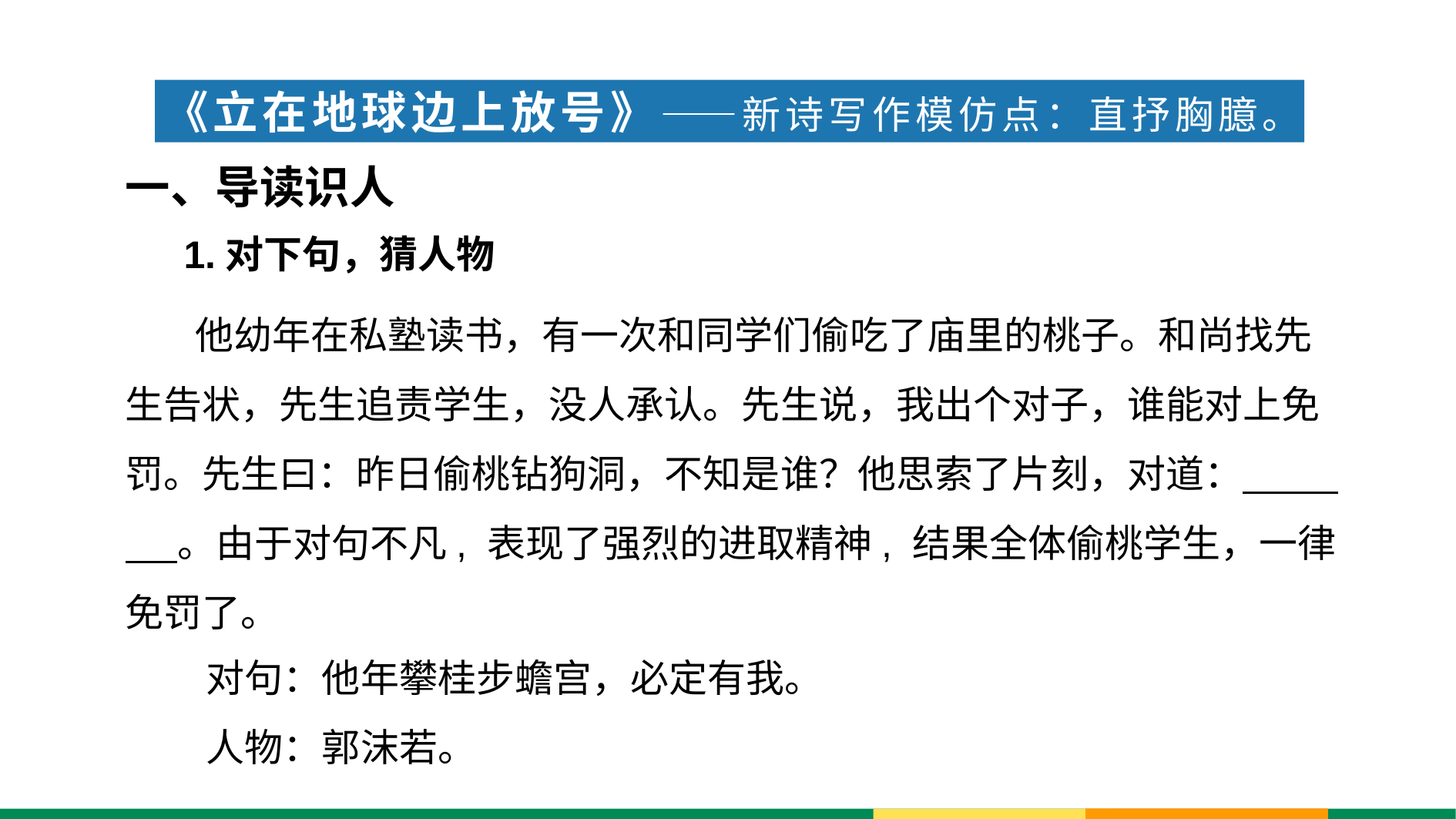

《立在地球边上放号》——新诗写作模仿点：直抒胸臆。
一、导读识人
1.对下句，猜人物
       他幼年在私塾读书，有一次和同学们偷吃了庙里的桃子。和尚找先生告状，先生追责学生，没人承认。先生说，我出个对子，谁能对上免罚。先生曰：昨日偷桃钻狗洞，不知是谁？他思索了片刻，对道：                  。由于对句不凡, 表现了强烈的进取精神, 结果全体偷桃学生，一律免罚了。
对句：他年攀桂步蟾宫，必定有我。
人物：郭沫若。